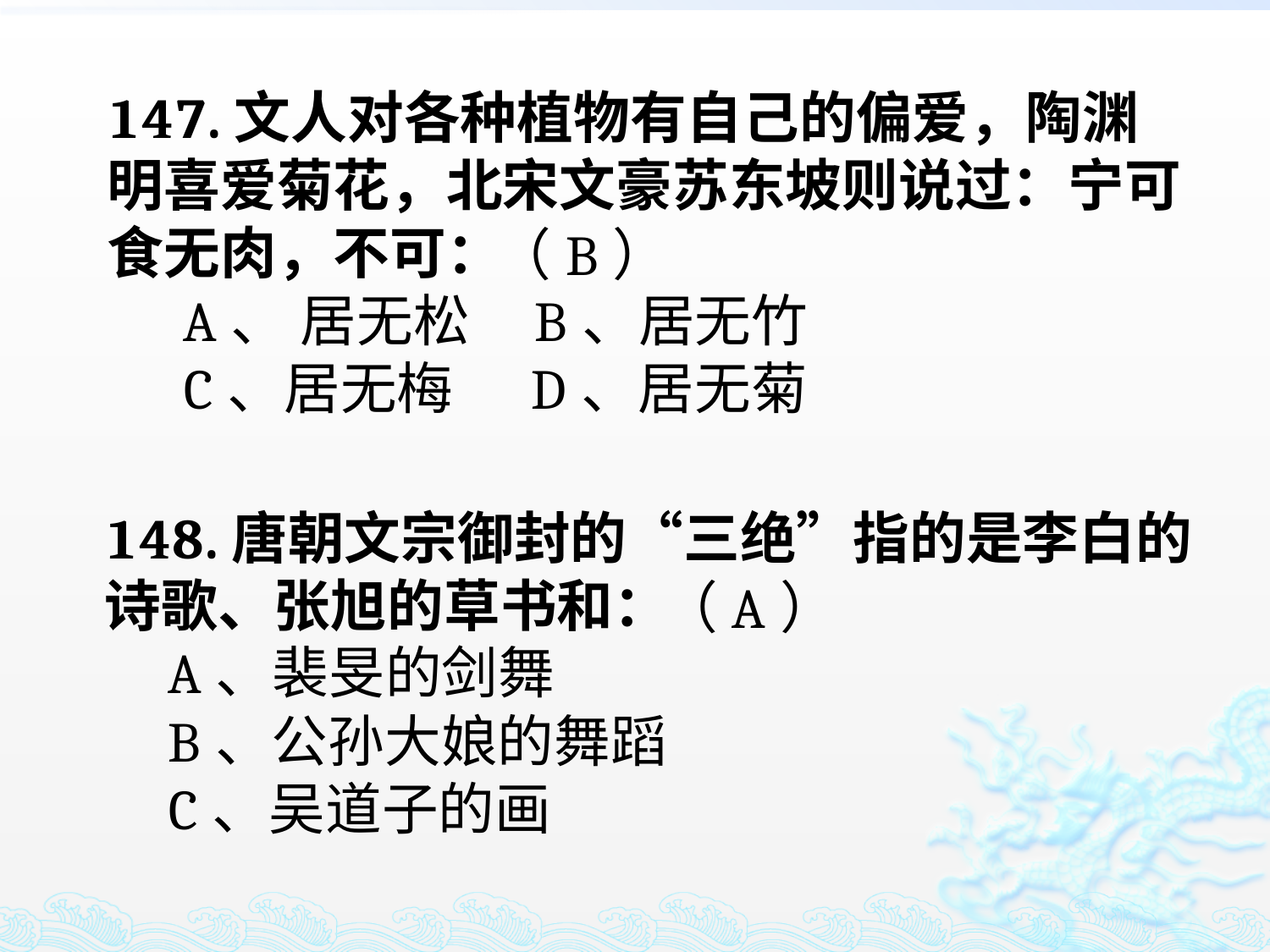

147.文人对各种植物有自己的偏爱，陶渊明喜爱菊花，北宋文豪苏东坡则说过：宁可食无肉，不可：
      A、 居无松    B、居无竹
      C、居无梅     D、居无菊
（B）
148.唐朝文宗御封的“三绝”指的是李白的诗歌、张旭的草书和：
     A、裴旻的剑舞
     B、公孙大娘的舞蹈
     C、吴道子的画
（A）